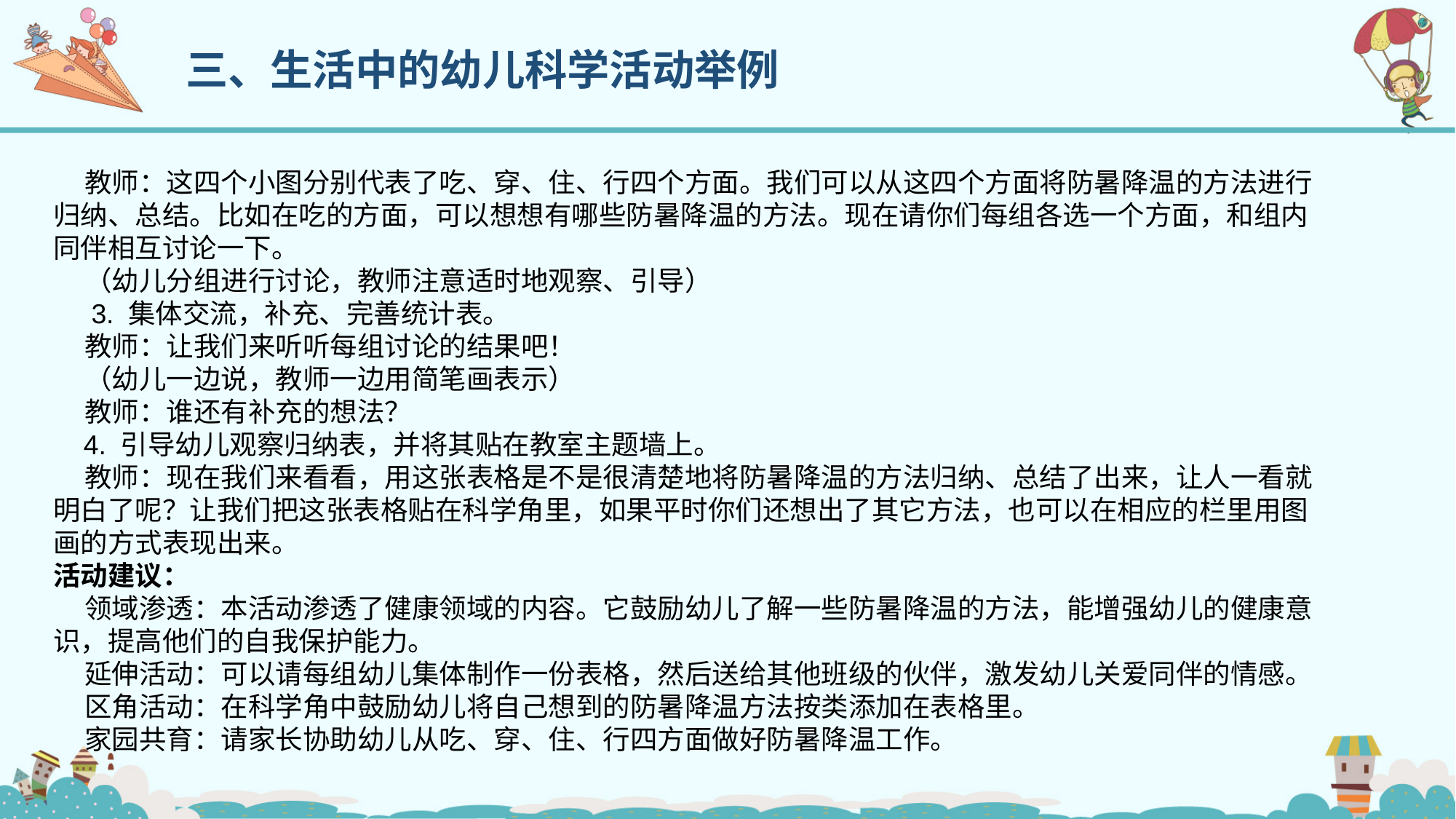

三、生活中的幼儿科学活动举例

    教师：这四个小图分别代表了吃、穿、住、行四个方面。我们可以从这四个方面将防暑降温的方法进行归纳、总结。比如在吃的方面，可以想想有哪些防暑降温的方法。现在请你们每组各选一个方面，和组内同伴相互讨论一下。
    （幼儿分组进行讨论，教师注意适时地观察、引导）
     3. 集体交流，补充、完善统计表。
    教师：让我们来听听每组讨论的结果吧！
    （幼儿一边说，教师一边用简笔画表示）
    教师：谁还有补充的想法？
    4. 引导幼儿观察归纳表，并将其贴在教室主题墙上。
    教师：现在我们来看看，用这张表格是不是很清楚地将防暑降温的方法归纳、总结了出来，让人一看就明白了呢？让我们把这张表格贴在科学角里，如果平时你们还想出了其它方法，也可以在相应的栏里用图画的方式表现出来。
活动建议：
    领域渗透：本活动渗透了健康领域的内容。它鼓励幼儿了解一些防暑降温的方法，能增强幼儿的健康意识，提高他们的自我保护能力。
    延伸活动：可以请每组幼儿集体制作一份表格，然后送给其他班级的伙伴，激发幼儿关爱同伴的情感。
    区角活动：在科学角中鼓励幼儿将自己想到的防暑降温方法按类添加在表格里。
    家园共育：请家长协助幼儿从吃、穿、住、行四方面做好防暑降温工作。